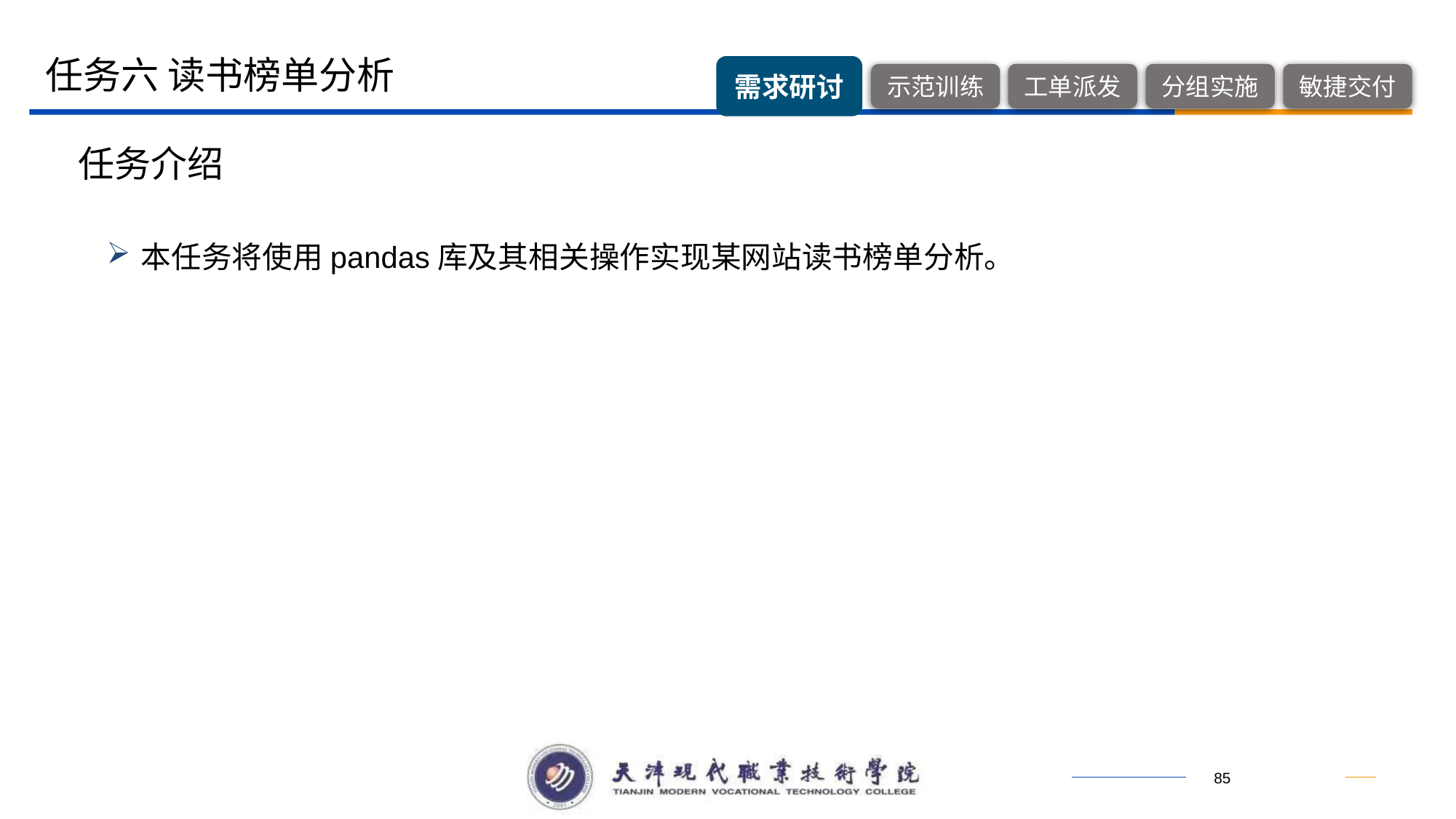

任务六 读书榜单分析

任务介绍
本任务将使用pandas库及其相关操作实现某网站读书榜单分析。